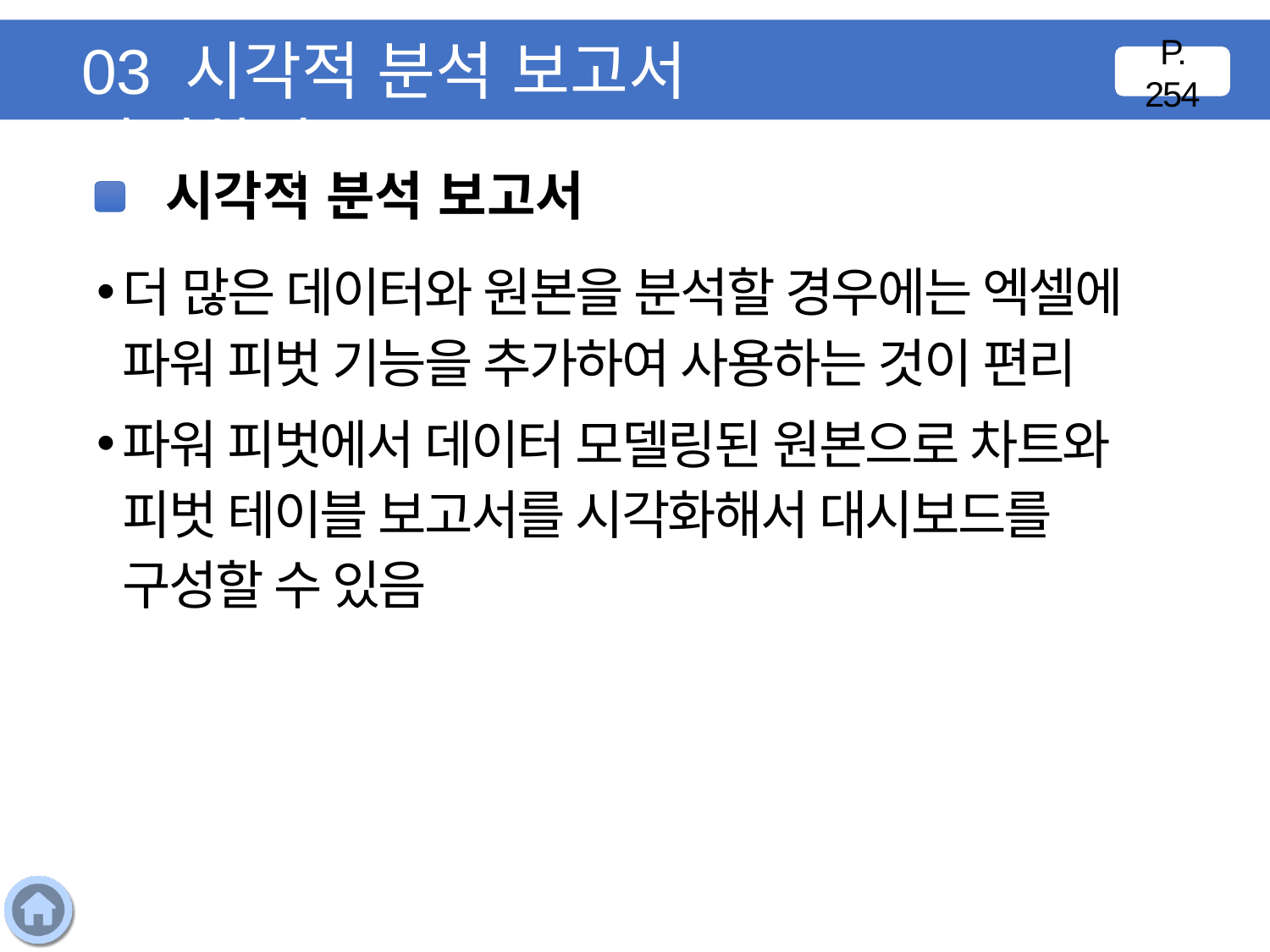

03 시각적 분석 보고서 작성하기
P. 254
시각적 분석 보고서

더 많은 데이터와 원본을 분석할 경우에는 엑셀에 파워 피벗 기능을 추가하여 사용하는 것이 편리
파워 피벗에서 데이터 모델링된 원본으로 차트와 피벗 테이블 보고서를 시각화해서 대시보드를 구성할 수 있음